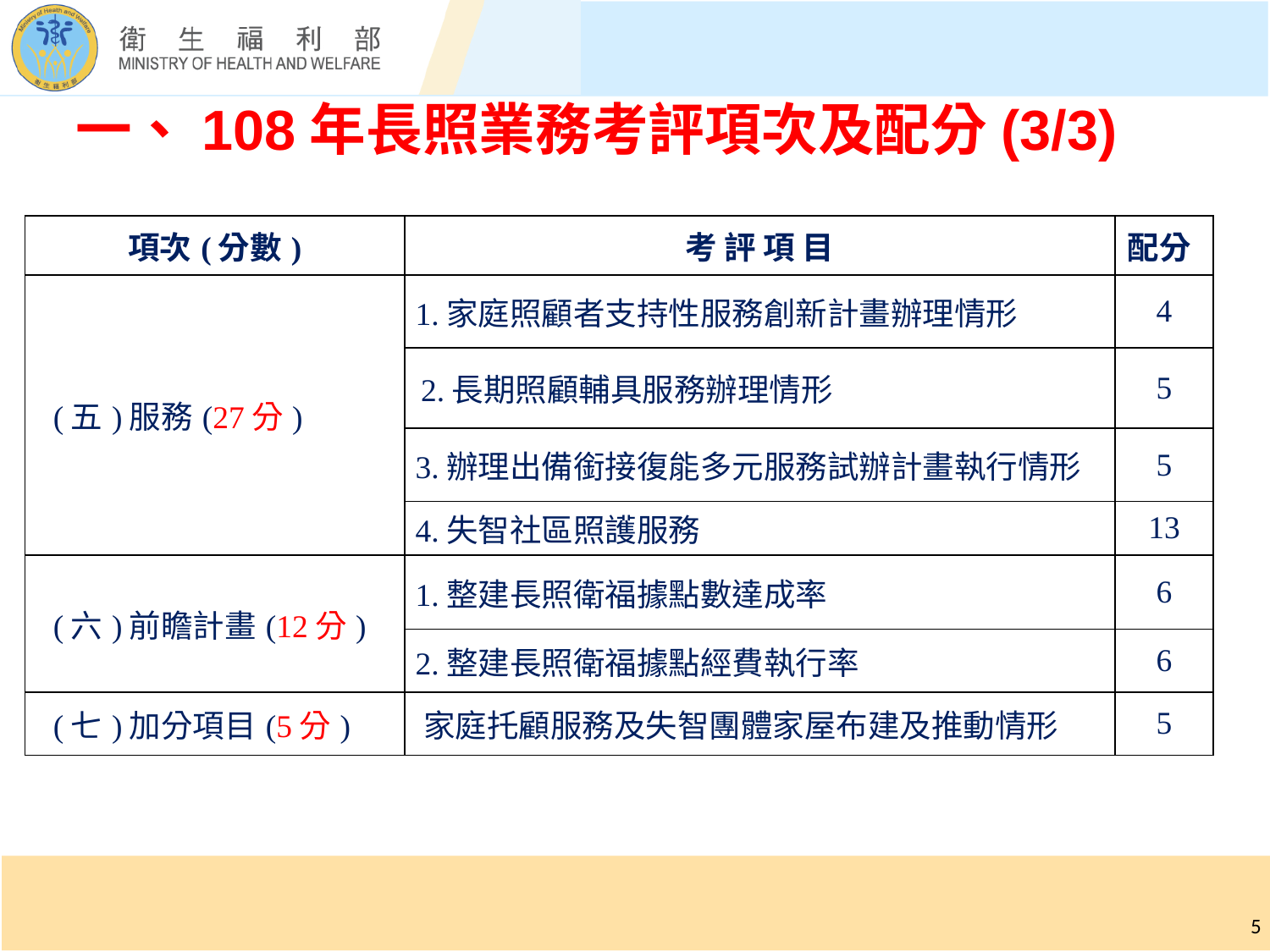

# 一、108年長照業務考評項次及配分(3/3)
| 項次(分數) | 考 評 項 目 | 配分 |
| --- | --- | --- |
| (五)服務(27分) | 1.家庭照顧者支持性服務創新計畫辦理情形 | 4 |
|  | 2.長期照顧輔具服務辦理情形 | 5 |
|  | 3.辦理出備銜接復能多元服務試辦計畫執行情形 | 5 |
|  | 4.失智社區照護服務 | 13 |
| (六)前瞻計畫(12分) | 1.整建長照衛福據點數達成率 | 6 |
|  | 2.整建長照衛福據點經費執行率 | 6 |
| (七)加分項目(5分) | 家庭托顧服務及失智團體家屋布建及推動情形 | 5 |
5